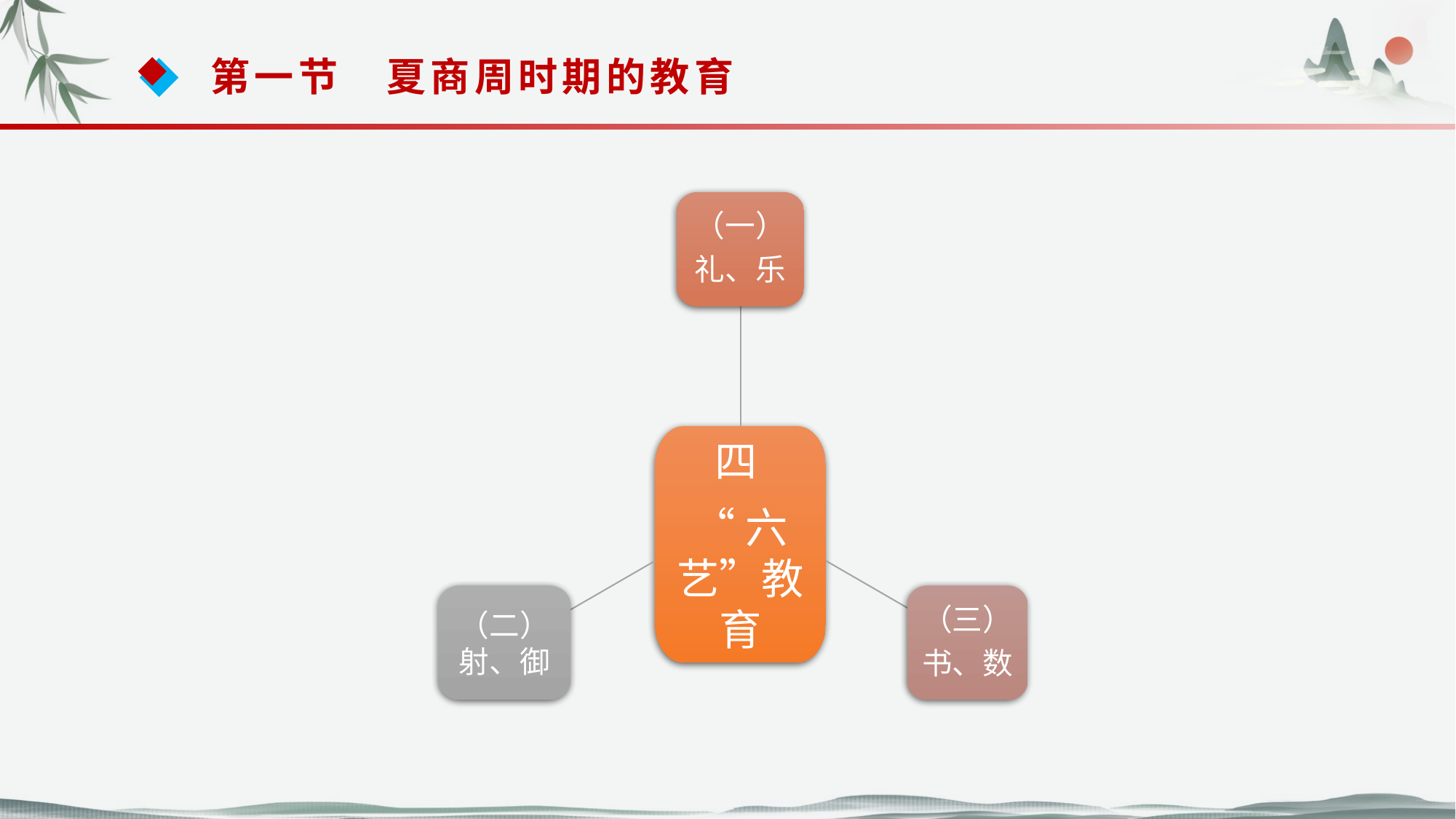

第一节　夏商周时期的教育

（一）
礼、乐

四
“六艺”教育

（二）射、御

（三）
书、数